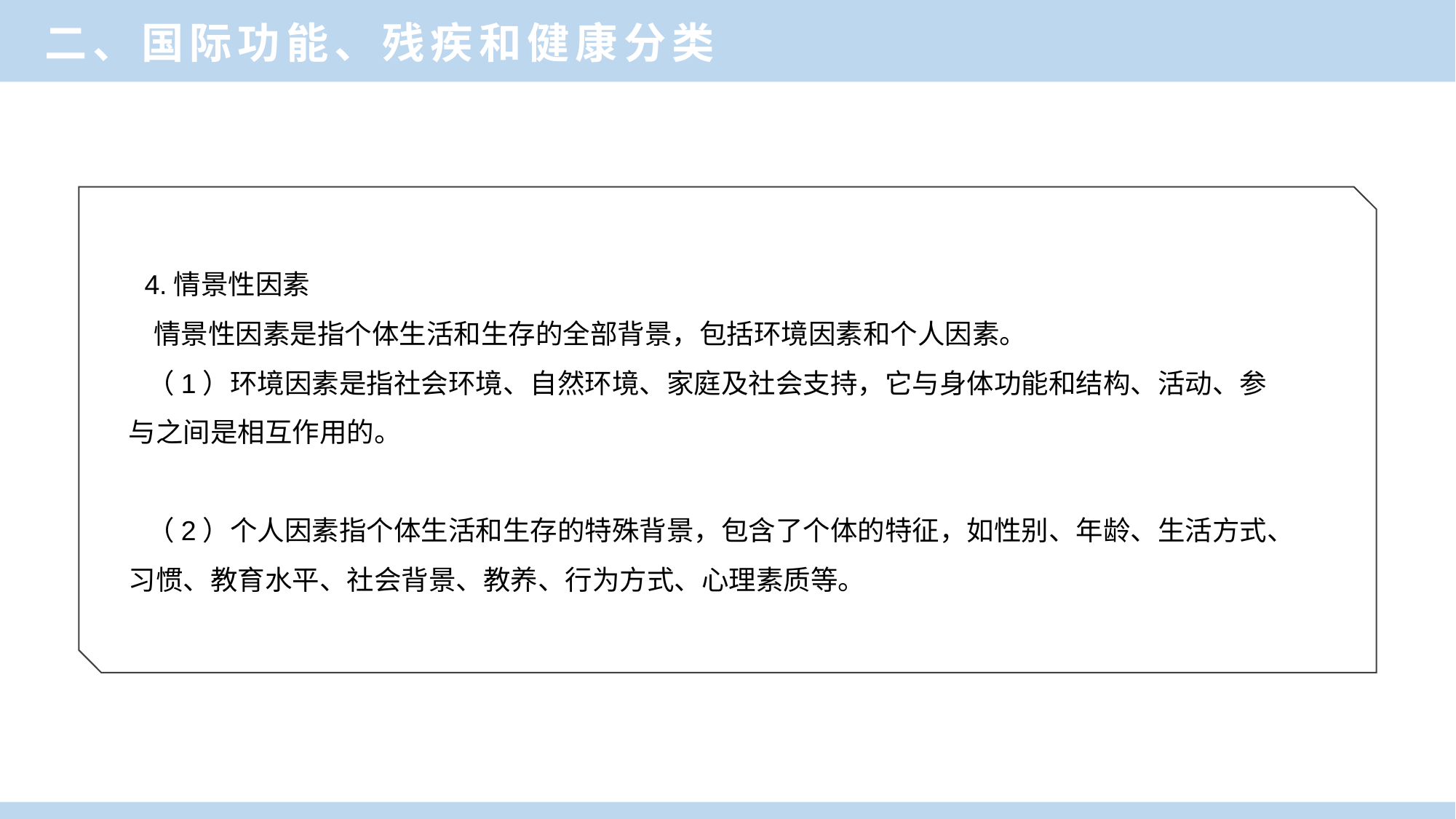

二、国际功能、残疾和健康分类

  4.情景性因素
   情景性因素是指个体生活和生存的全部背景，包括环境因素和个人因素。
  （1）环境因素是指社会环境、自然环境、家庭及社会支持，它与身体功能和结构、活动、参与之间是相互作用的。

  （2）个人因素指个体生活和生存的特殊背景，包含了个体的特征，如性别、年龄、生活方式、习惯、教育水平、社会背景、教养、行为方式、心理素质等。